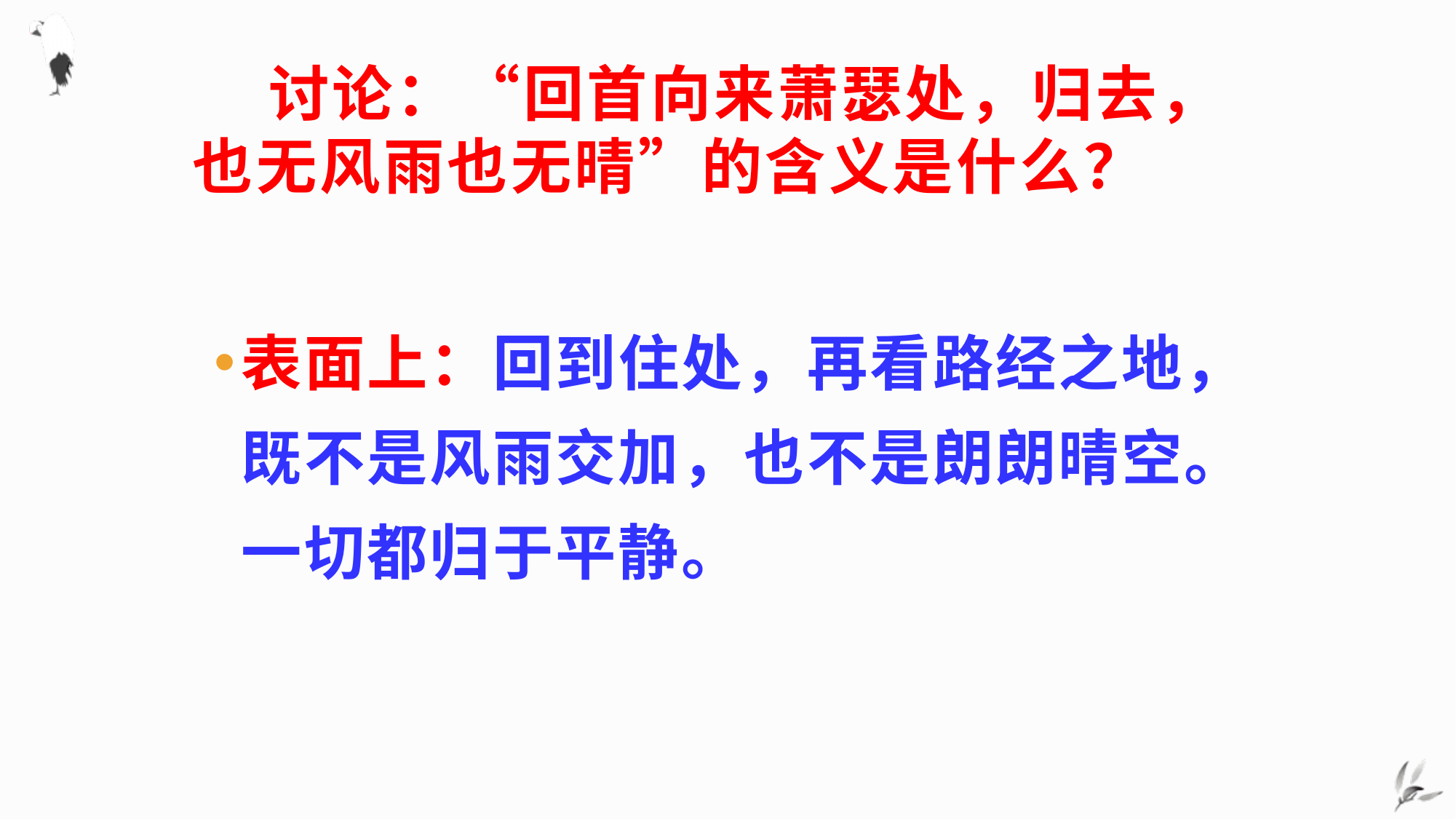

# 讨论：“回首向来萧瑟处，归去，也无风雨也无晴”的含义是什么？
表面上：回到住处，再看路经之地，既不是风雨交加，也不是朗朗晴空。一切都归于平静。